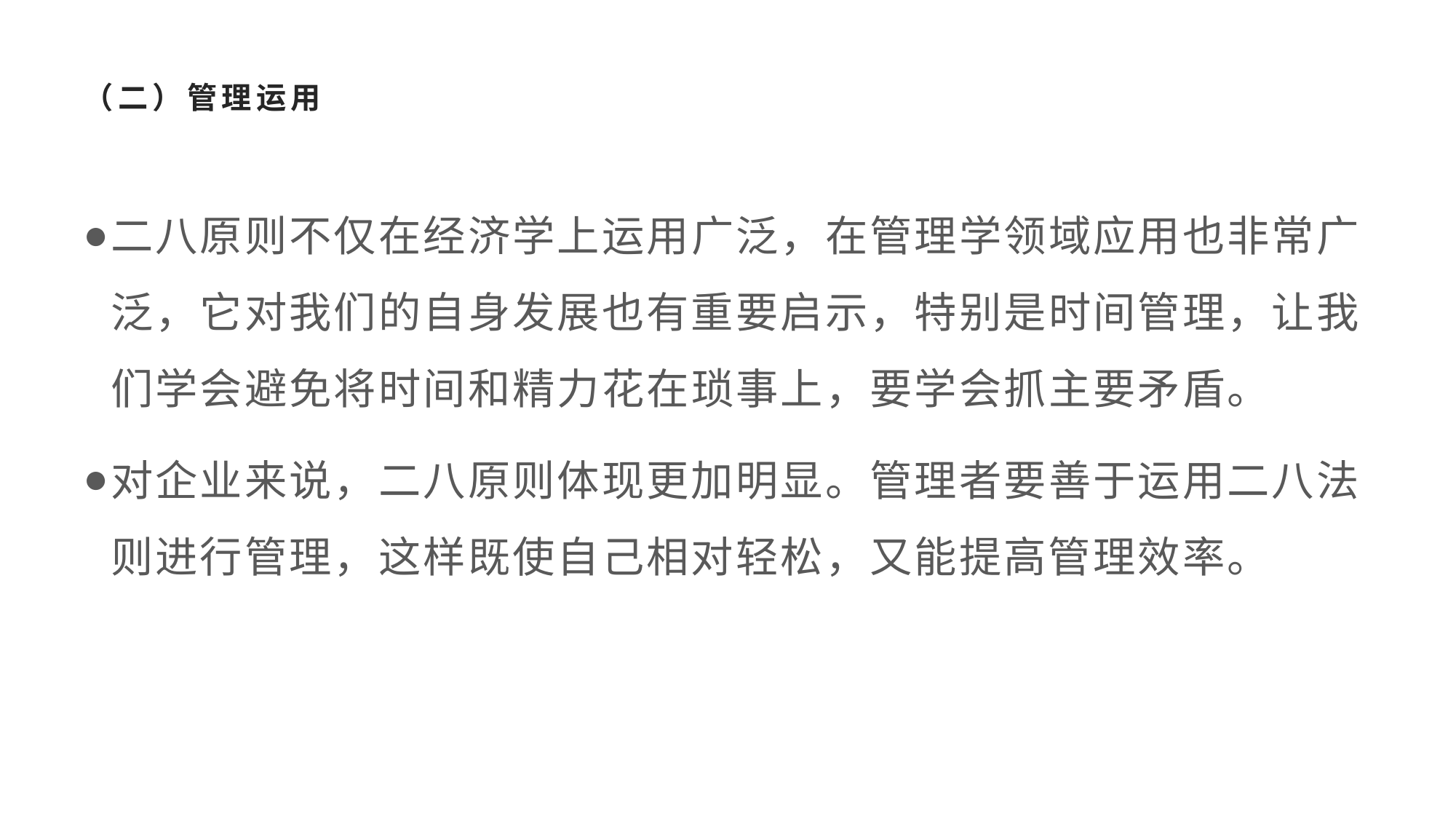

# （二）管理运用
二八原则不仅在经济学上运用广泛，在管理学领域应用也非常广泛，它对我们的自身发展也有重要启示，特别是时间管理，让我们学会避免将时间和精力花在琐事上，要学会抓主要矛盾。
对企业来说，二八原则体现更加明显。管理者要善于运用二八法则进行管理，这样既使自己相对轻松，又能提高管理效率。